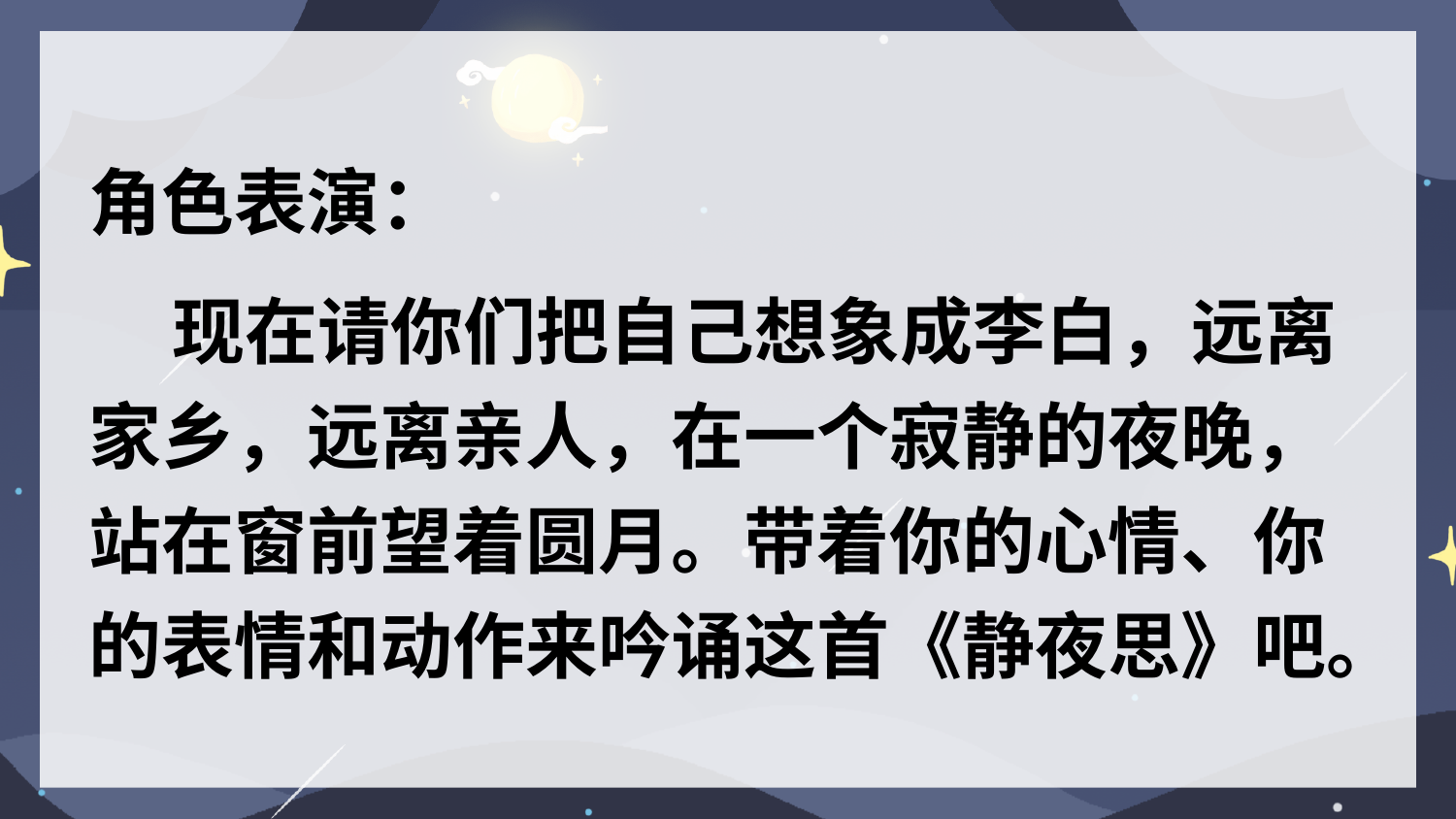

角色表演：
    现在请你们把自己想象成李白，远离家乡，远离亲人，在一个寂静的夜晚，站在窗前望着圆月。带着你的心情、你的表情和动作来吟诵这首《静夜思》吧。